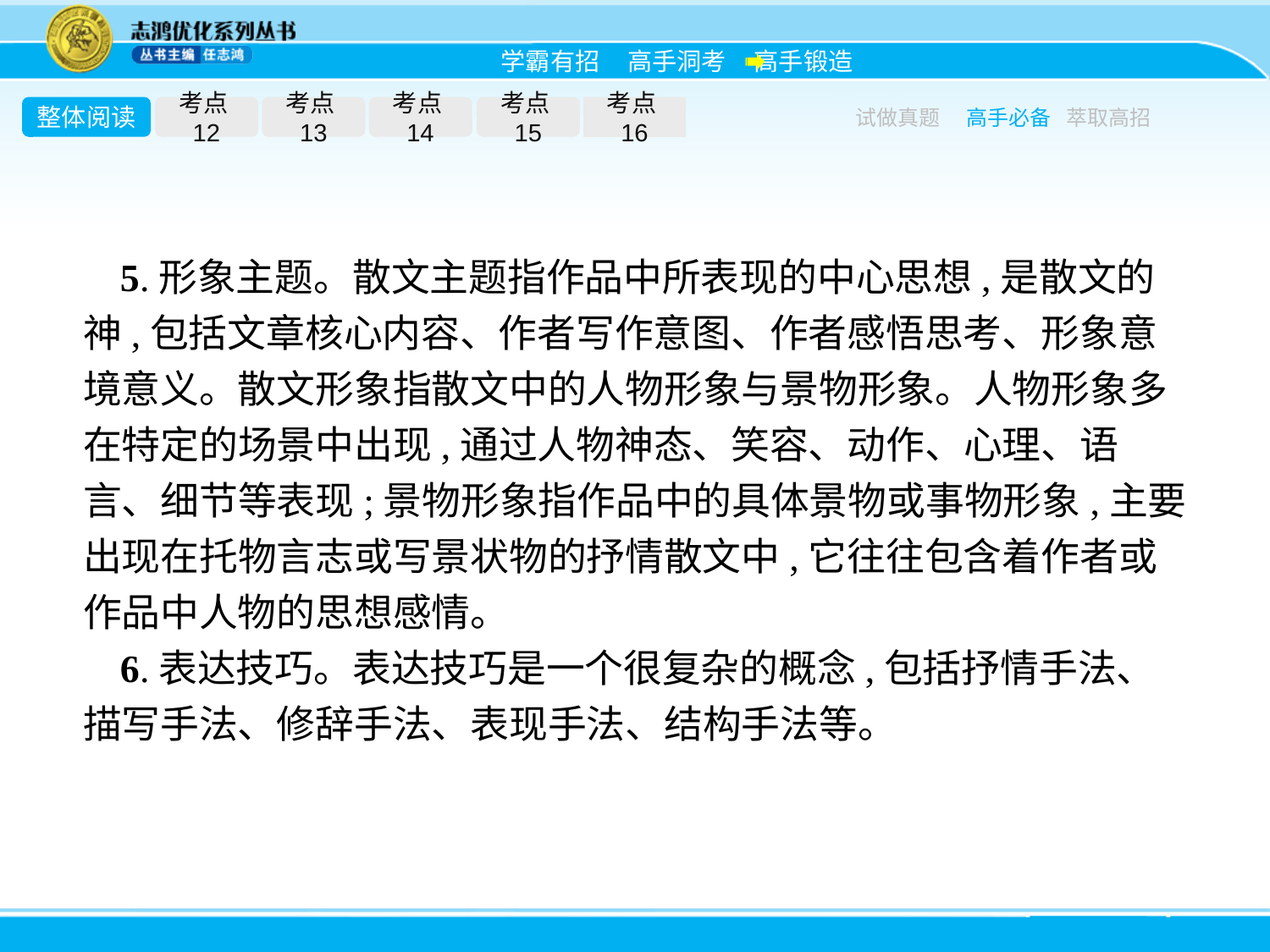

整体阅读
考点12
考点13
考点14
考点15
考点16
试做真题
高手必备
萃取高招
5.形象主题。散文主题指作品中所表现的中心思想,是散文的神,包括文章核心内容、作者写作意图、作者感悟思考、形象意境意义。散文形象指散文中的人物形象与景物形象。人物形象多在特定的场景中出现,通过人物神态、笑容、动作、心理、语言、细节等表现;景物形象指作品中的具体景物或事物形象,主要出现在托物言志或写景状物的抒情散文中,它往往包含着作者或作品中人物的思想感情。
6.表达技巧。表达技巧是一个很复杂的概念,包括抒情手法、描写手法、修辞手法、表现手法、结构手法等。